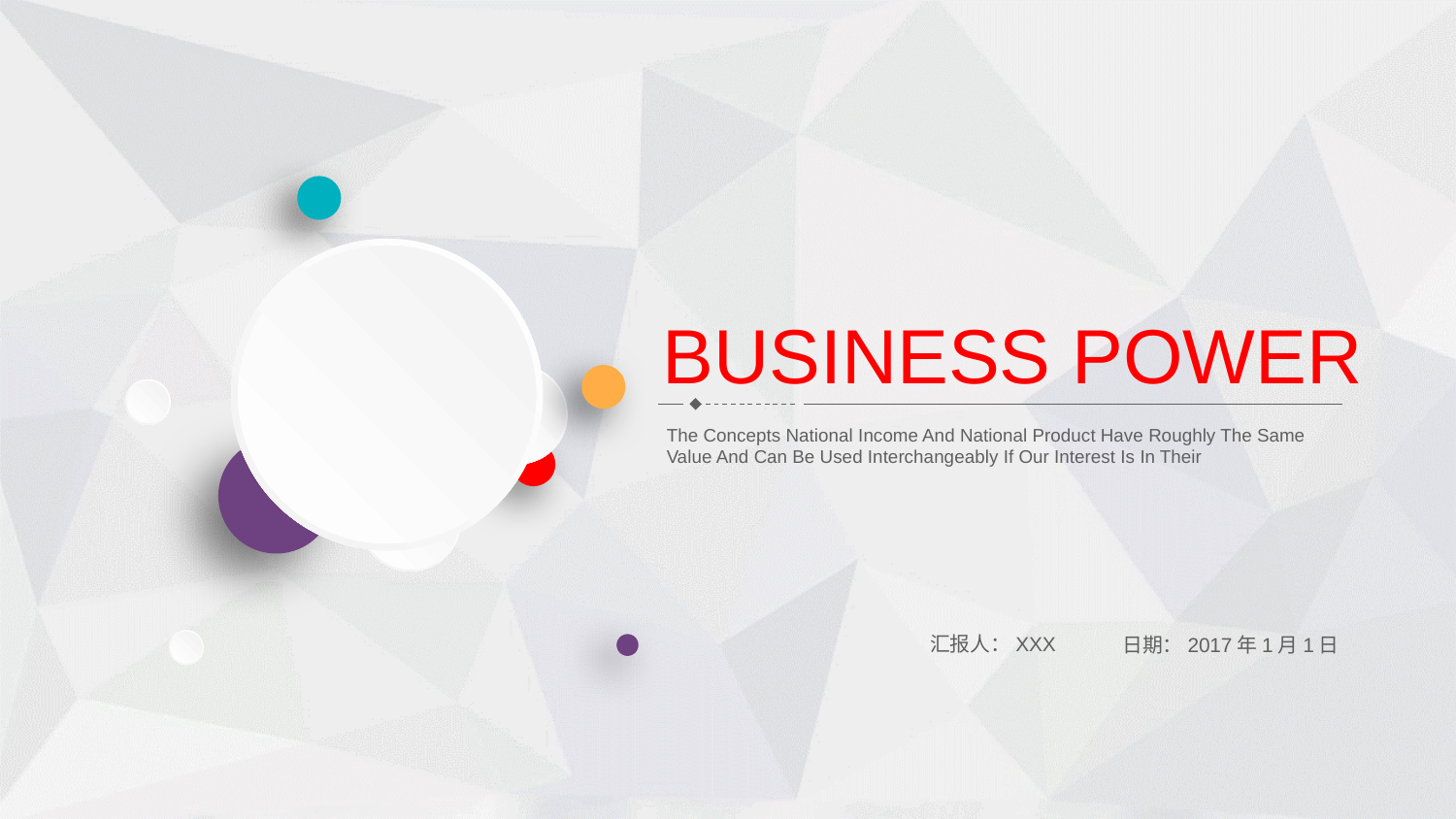

BUSINESS POWER

The Concepts National Income And National Product Have Roughly The Same Value And Can Be Used Interchangeably If Our Interest Is In Their

汇报人：XXX
日期：2017年1月1日